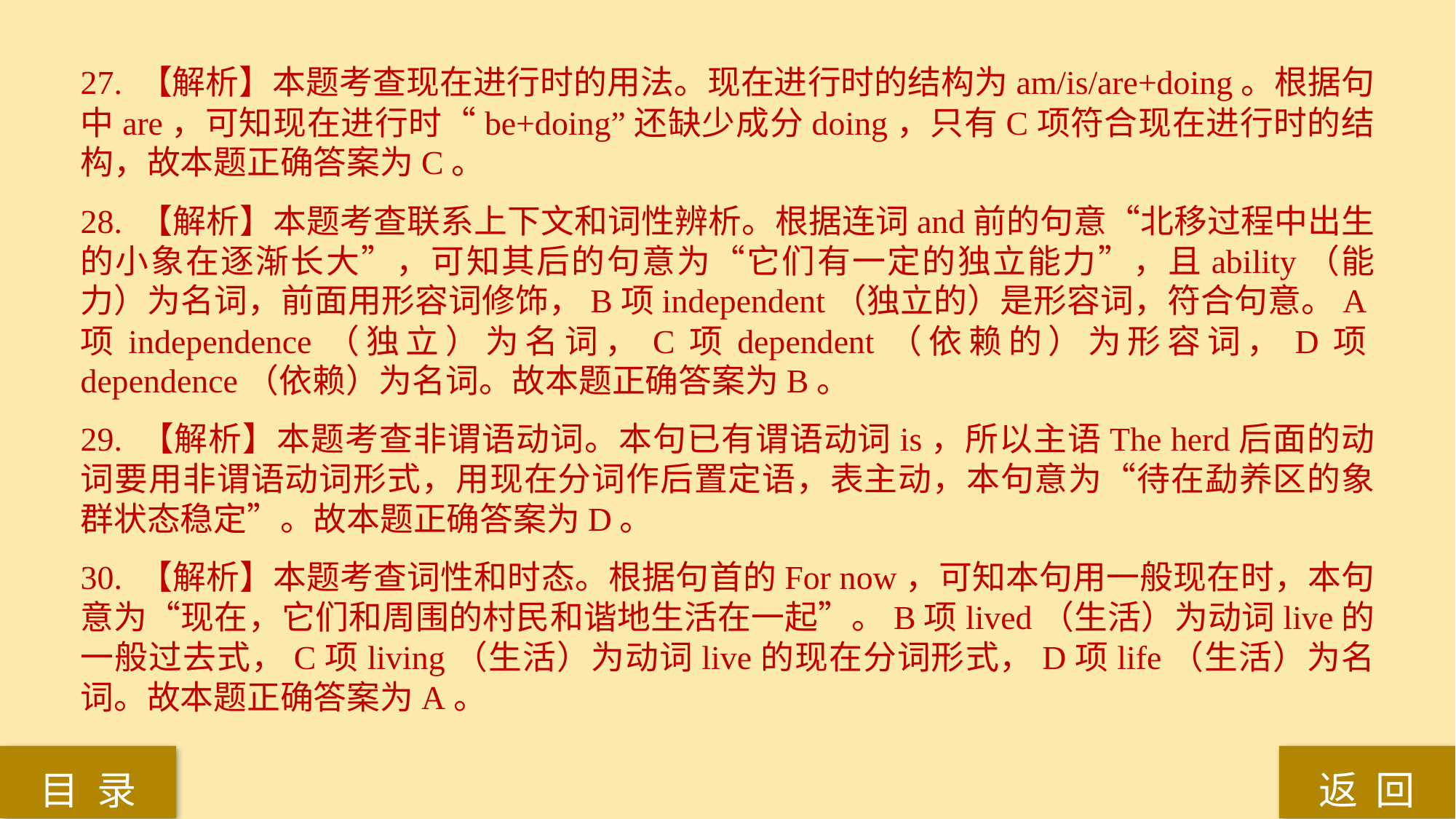

27. 【解析】本题考查现在进行时的用法。现在进行时的结构为am/is/are+doing。根据句中are，可知现在进行时“be+doing”还缺少成分doing，只有C项符合现在进行时的结构，故本题正确答案为C。
28. 【解析】本题考查联系上下文和词性辨析。根据连词and前的句意“北移过程中出生的小象在逐渐长大”，可知其后的句意为“它们有一定的独立能力”，且ability（能力）为名词，前面用形容词修饰，B项independent（独立的）是形容词，符合句意。A项independence（独立）为名词，C项dependent（依赖的）为形容词，D项dependence（依赖）为名词。故本题正确答案为B。
29. 【解析】本题考查非谓语动词。本句已有谓语动词is，所以主语The herd后面的动词要用非谓语动词形式，用现在分词作后置定语，表主动，本句意为“待在勐养区的象群状态稳定”。故本题正确答案为D。
30. 【解析】本题考查词性和时态。根据句首的For now，可知本句用一般现在时，本句意为“现在，它们和周围的村民和谐地生活在一起”。B项lived（生活）为动词live的一般过去式，C项living（生活）为动词live的现在分词形式，D项life（生活）为名词。故本题正确答案为A。
返  回